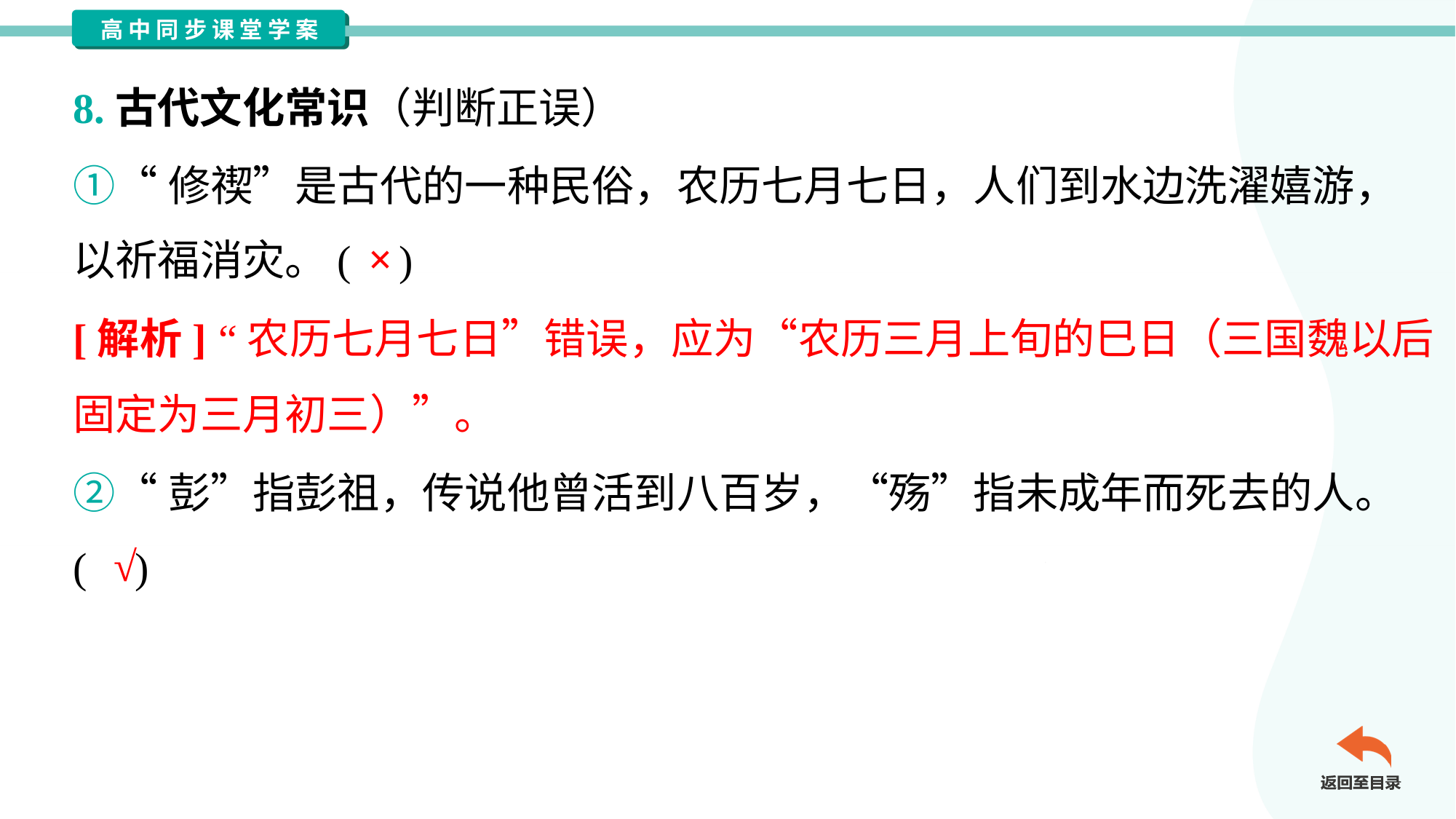

8.古代文化常识（判断正误）
①“修禊”是古代的一种民俗，农历七月七日，人们到水边洗濯嬉游，
以祈福消灾。(    )
×
[解析] “农历七月七日”错误，应为“农历三月上旬的巳日（三国魏以后
固定为三月初三）”。
②“彭”指彭祖，传说他曾活到八百岁，“殇”指未成年而死去的人。
(    )
√